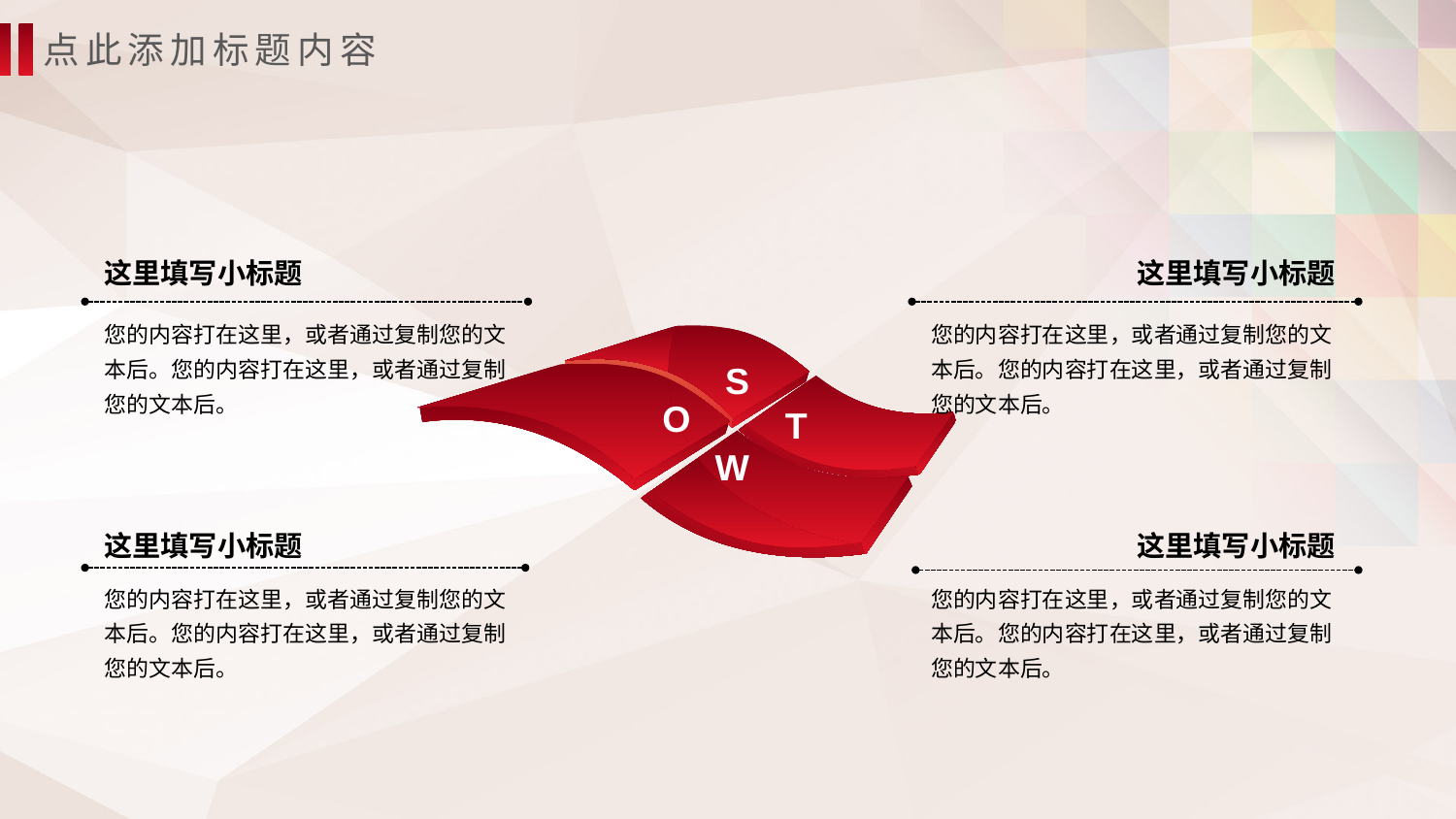

点此添加标题内容
这里填写小标题
这里填写小标题
您的内容打在这里，或者通过复制您的文本后。您的内容打在这里，或者通过复制您的文本后。
您的内容打在这里，或者通过复制您的文本后。您的内容打在这里，或者通过复制您的文本后。

S

O

T

W
这里填写小标题
这里填写小标题
您的内容打在这里，或者通过复制您的文本后。您的内容打在这里，或者通过复制您的文本后。
您的内容打在这里，或者通过复制您的文本后。您的内容打在这里，或者通过复制您的文本后。